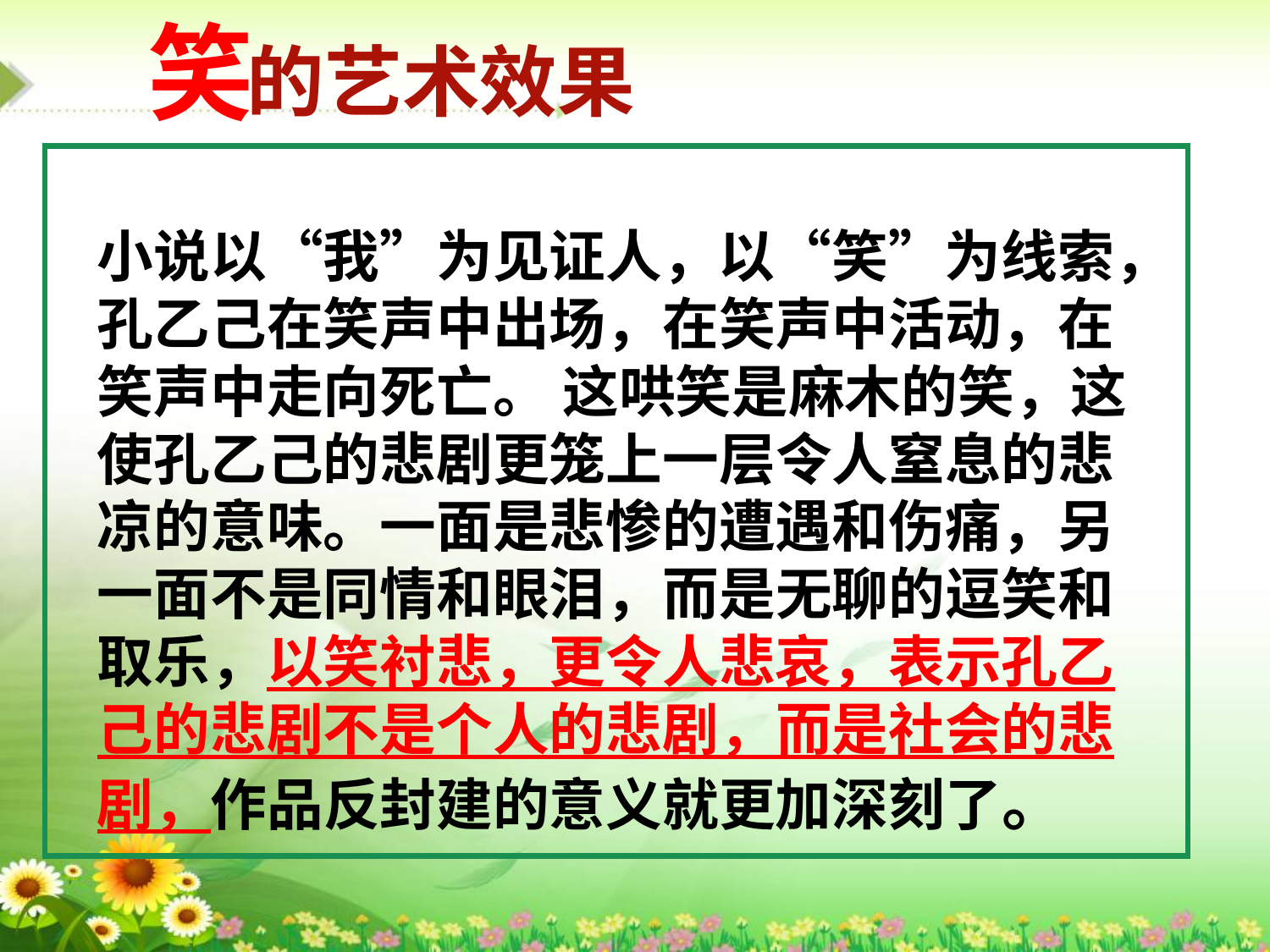

笑
 的艺术效果

小说以“我”为见证人，以“笑”为线索，孔乙己在笑声中出场，在笑声中活动，在笑声中走向死亡。 这哄笑是麻木的笑，这使孔乙己的悲剧更笼上一层令人窒息的悲凉的意味。一面是悲惨的遭遇和伤痛，另一面不是同情和眼泪，而是无聊的逗笑和取乐，以笑衬悲，更令人悲哀，表示孔乙己的悲剧不是个人的悲剧，而是社会的悲剧，作品反封建的意义就更加深刻了。